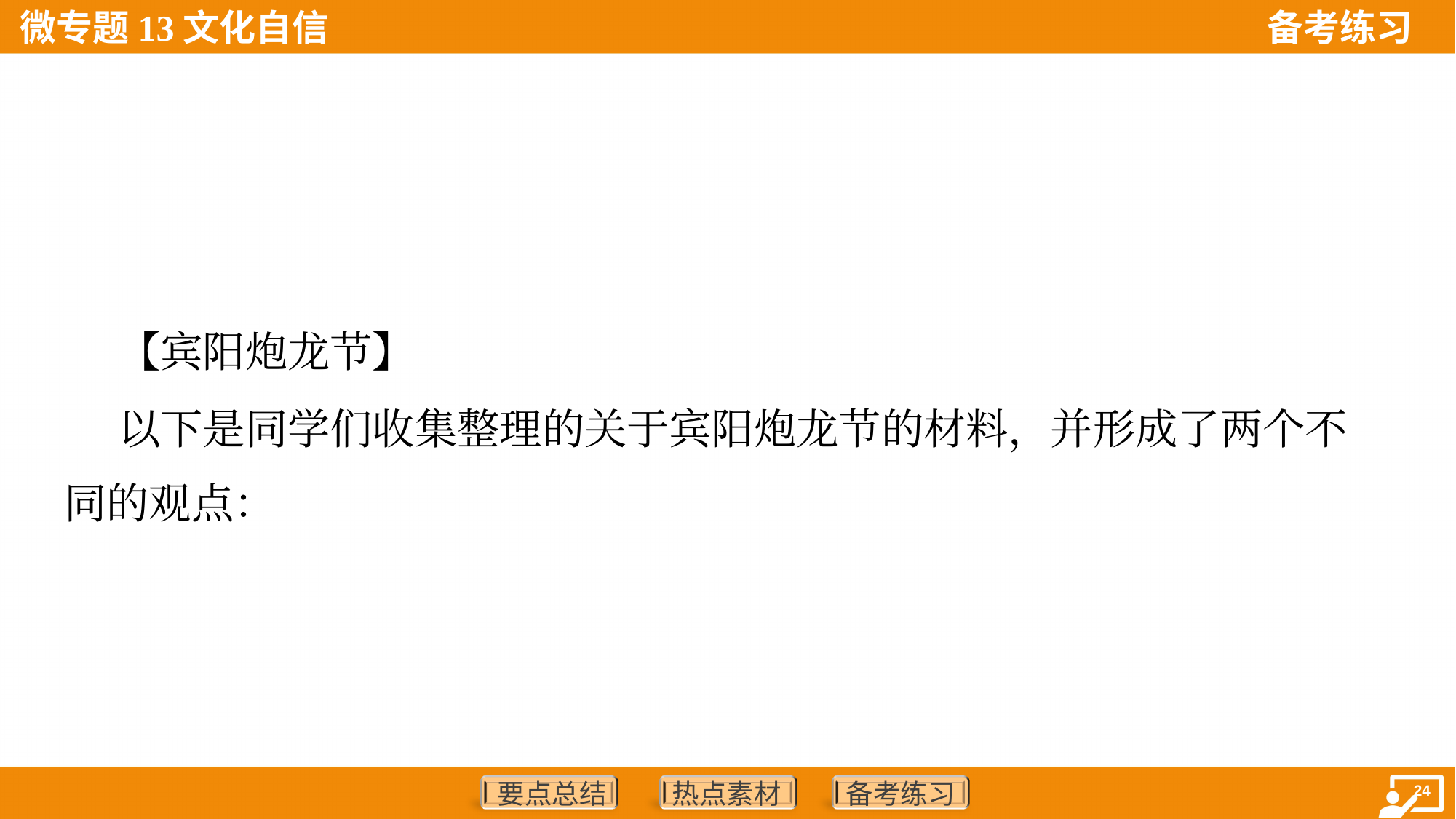

【宾阳炮龙节】
    以下是同学们收集整理的关于宾阳炮龙节的材料，并形成了两个不
同的观点：